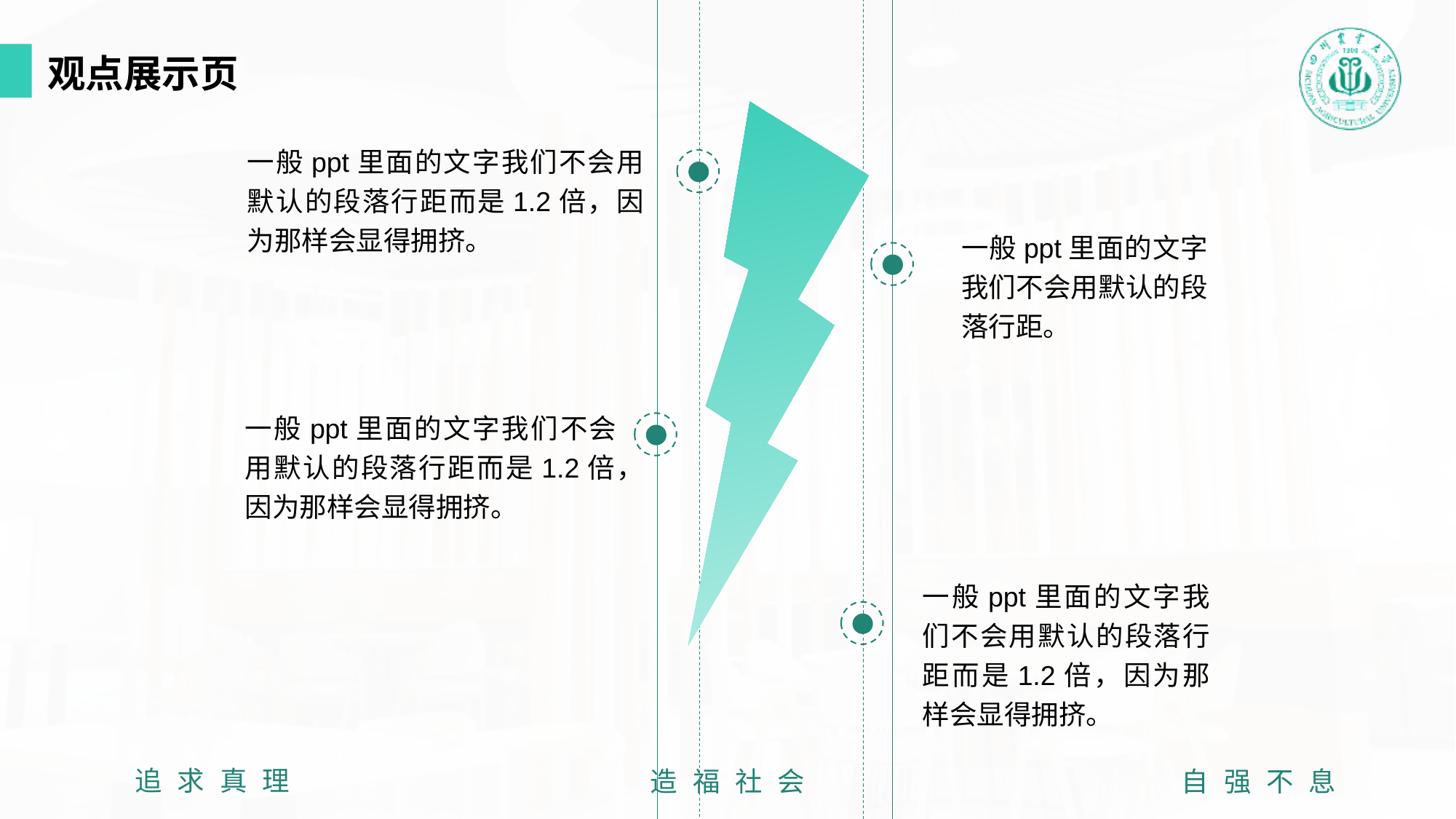

观点展示页
一般ppt里面的文字我们不会用默认的段落行距而是1.2倍，因为那样会显得拥挤。

一般ppt里面的文字我们不会用默认的段落行距。

一般ppt里面的文字我们不会用默认的段落行距而是1.2倍，因为那样会显得拥挤。

一般ppt里面的文字我们不会用默认的段落行距而是1.2倍，因为那样会显得拥挤。